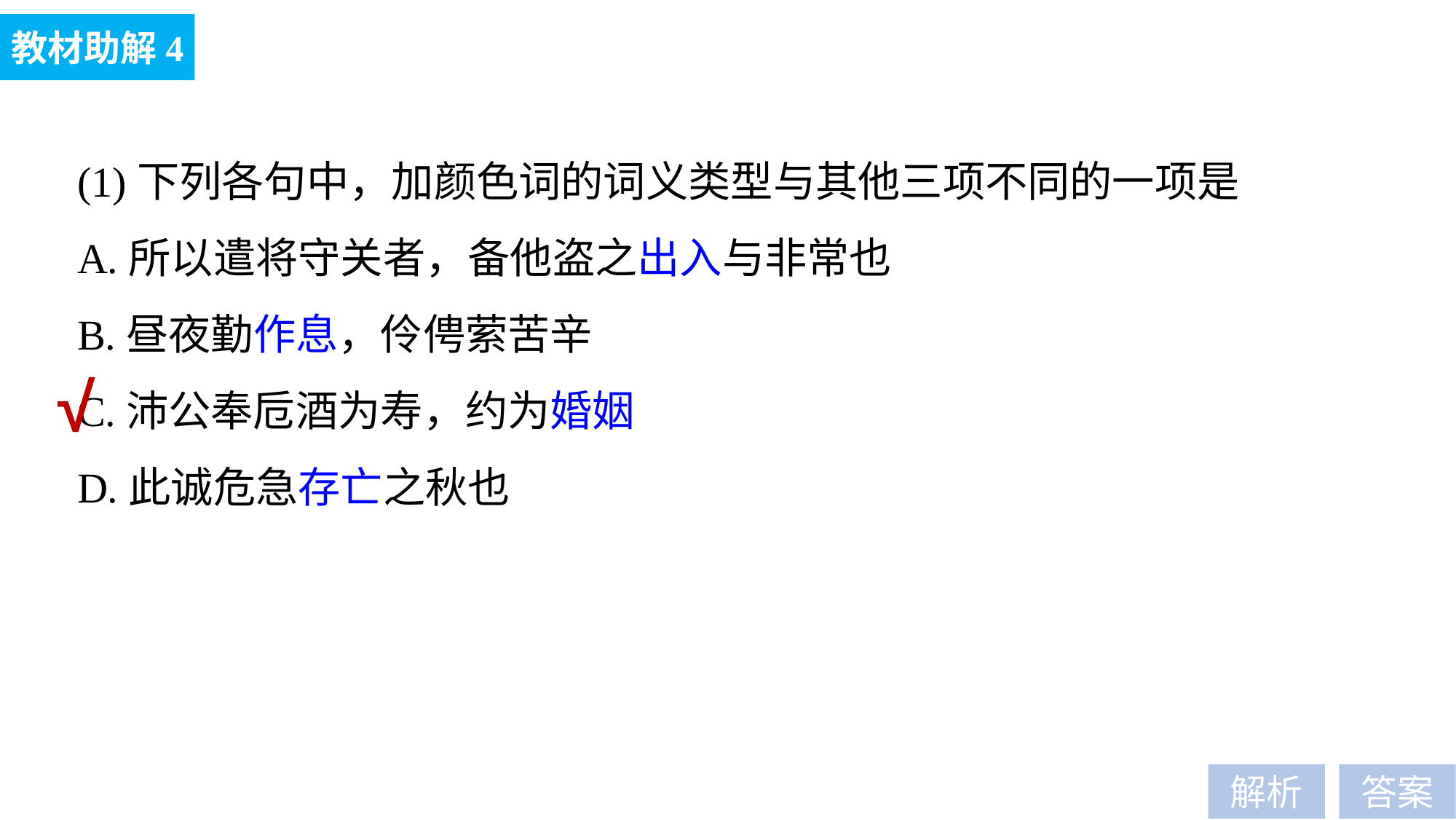

教材助解4
(1)下列各句中，加颜色词的词义类型与其他三项不同的一项是
A.所以遣将守关者，备他盗之出入与非常也
B.昼夜勤作息，伶俜萦苦辛
C.沛公奉卮酒为寿，约为婚姻
D.此诚危急存亡之秋也
√
解析
答案